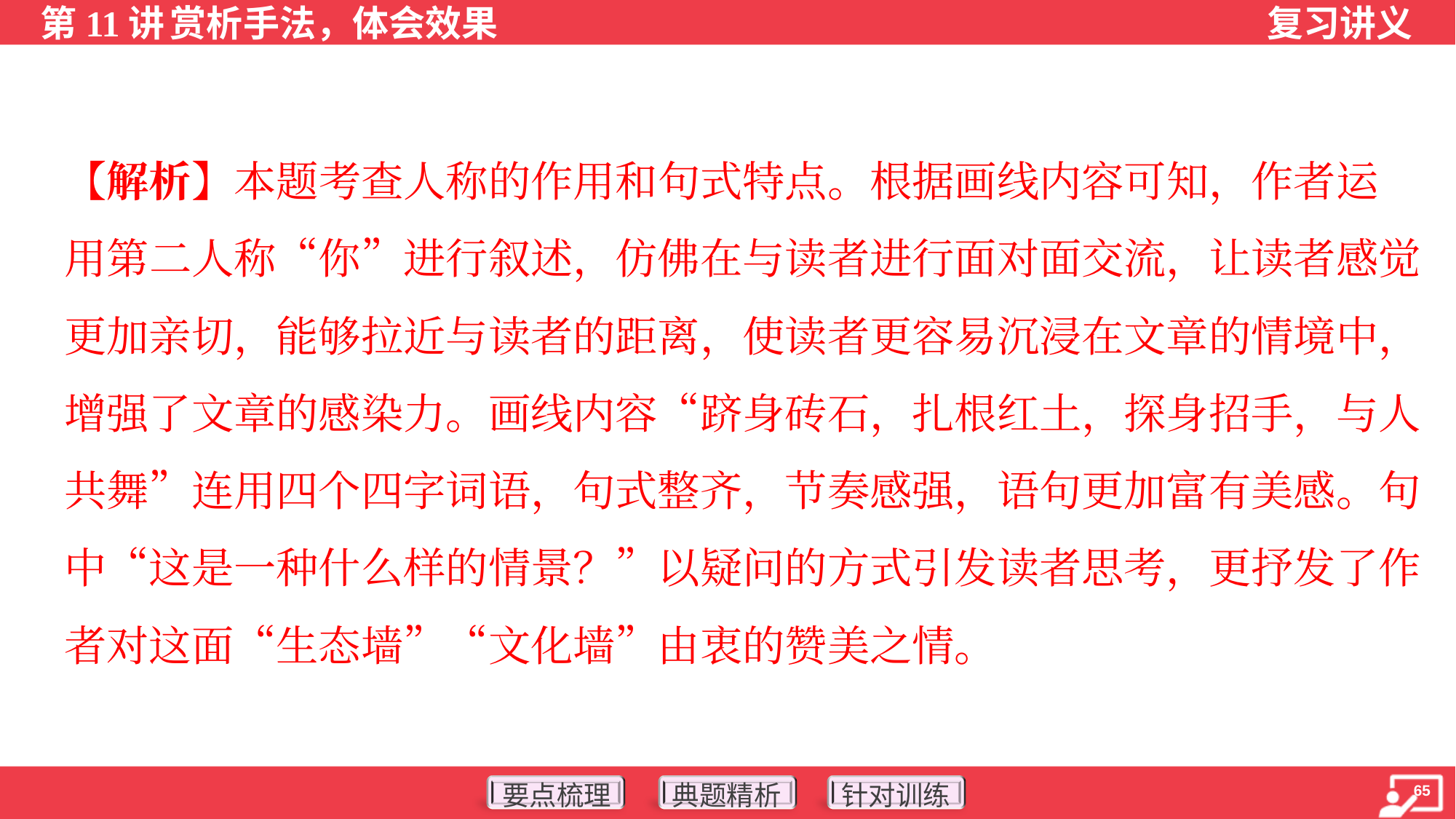

【解析】本题考查人称的作用和句式特点。根据画线内容可知，作者运
用第二人称“你”进行叙述，仿佛在与读者进行面对面交流，让读者感觉
更加亲切，能够拉近与读者的距离，使读者更容易沉浸在文章的情境中，
增强了文章的感染力。画线内容“跻身砖石，扎根红土，探身招手，与人
共舞”连用四个四字词语，句式整齐，节奏感强，语句更加富有美感。句
中“这是一种什么样的情景？”以疑问的方式引发读者思考，更抒发了作
者对这面“生态墙”“文化墙”由衷的赞美之情。